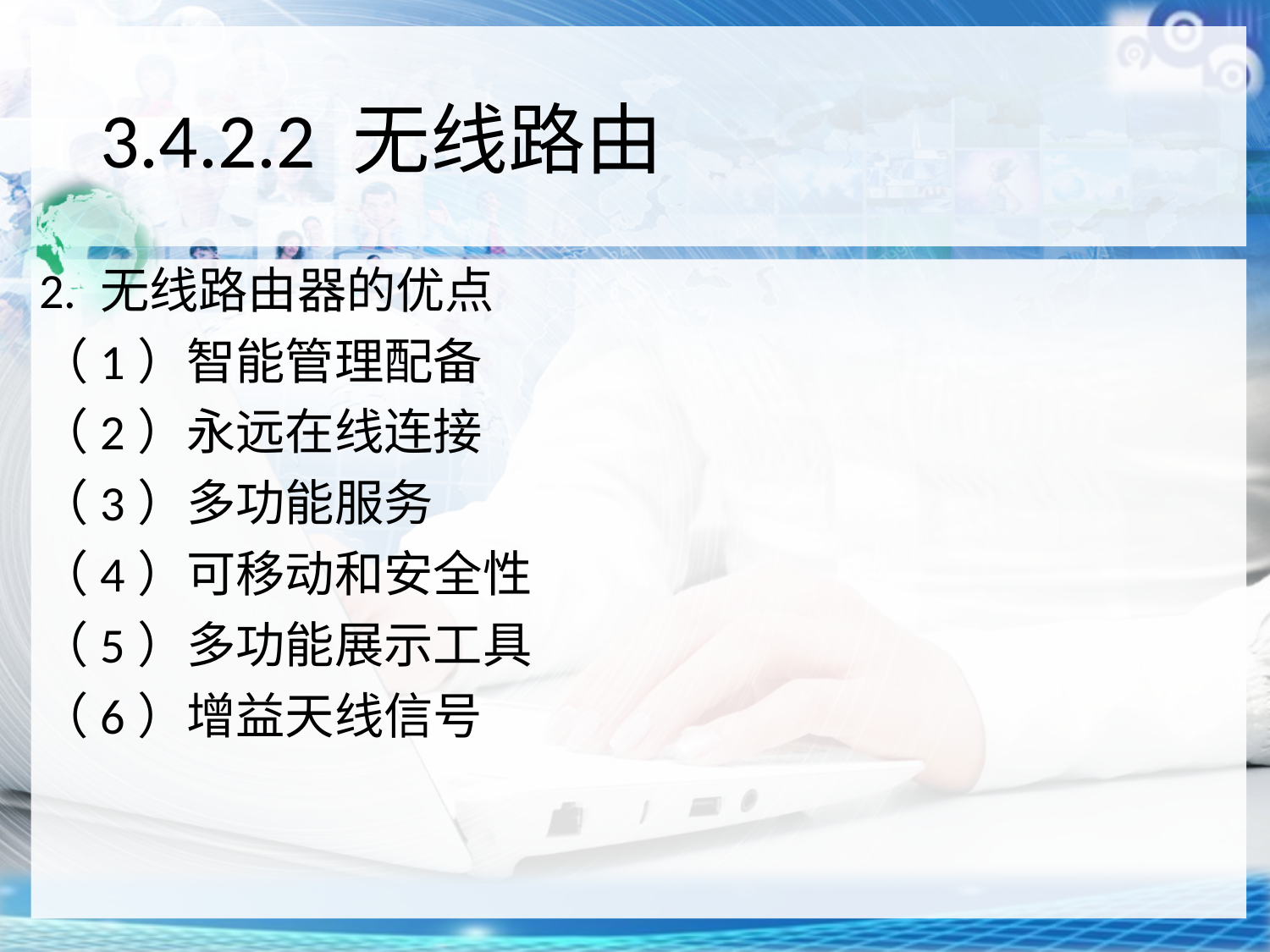

# 3.4.2.2 无线路由
2. 无线路由器的优点
（1）智能管理配备
（2）永远在线连接
（3）多功能服务
（4）可移动和安全性
（5）多功能展示工具
（6）增益天线信号